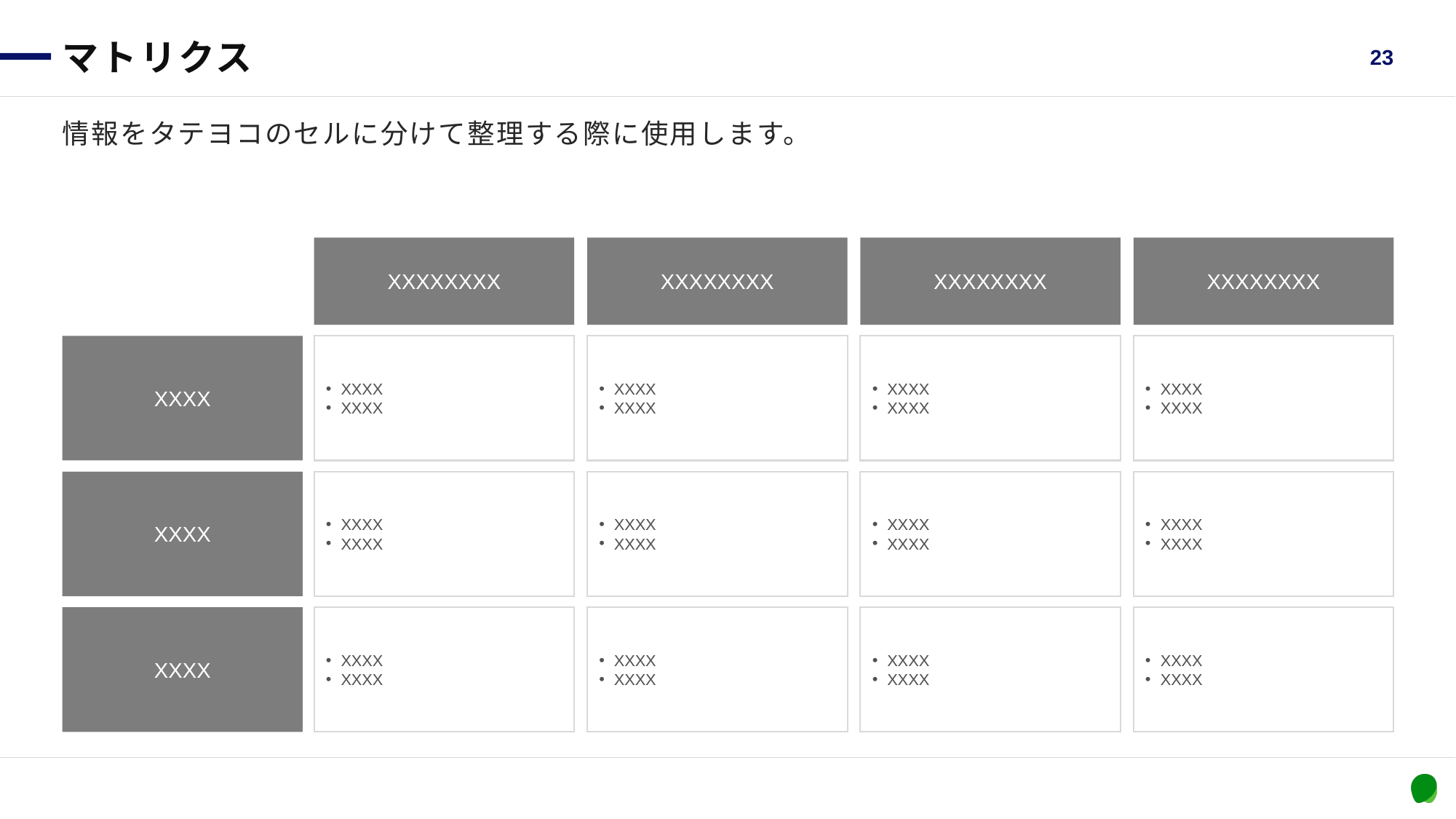

# マトリクス
23
情報をタテヨコのセルに分けて整理する際に使用します。
XXXXXXXX
XXXXXXXX
XXXXXXXX
XXXXXXXX
XXXX
XXXX
XXXX
XXXX
XXXX
XXXX
XXXX
XXXX
XXXX
XXXX
XXXX
XXXX
XXXX
XXXX
XXXX
XXXX
XXXX
XXXX
XXXX
XXXX
XXXX
XXXX
XXXX
XXXX
XXXX
XXXX
XXXX